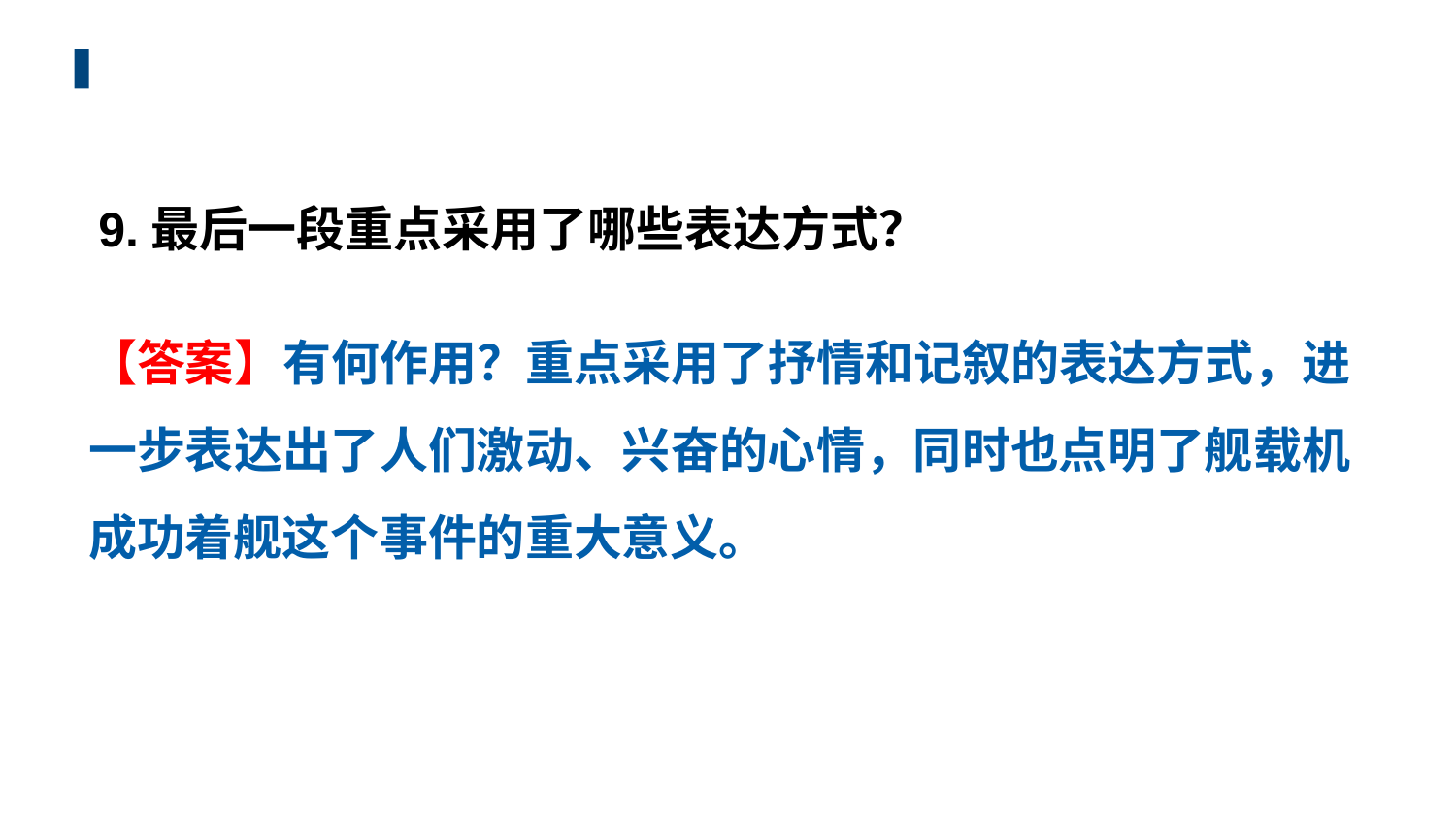

9.最后一段重点采用了哪些表达方式？
【答案】有何作用？重点采用了抒情和记叙的表达方式，进一步表达出了人们激动、兴奋的心情，同时也点明了舰载机成功着舰这个事件的重大意义。